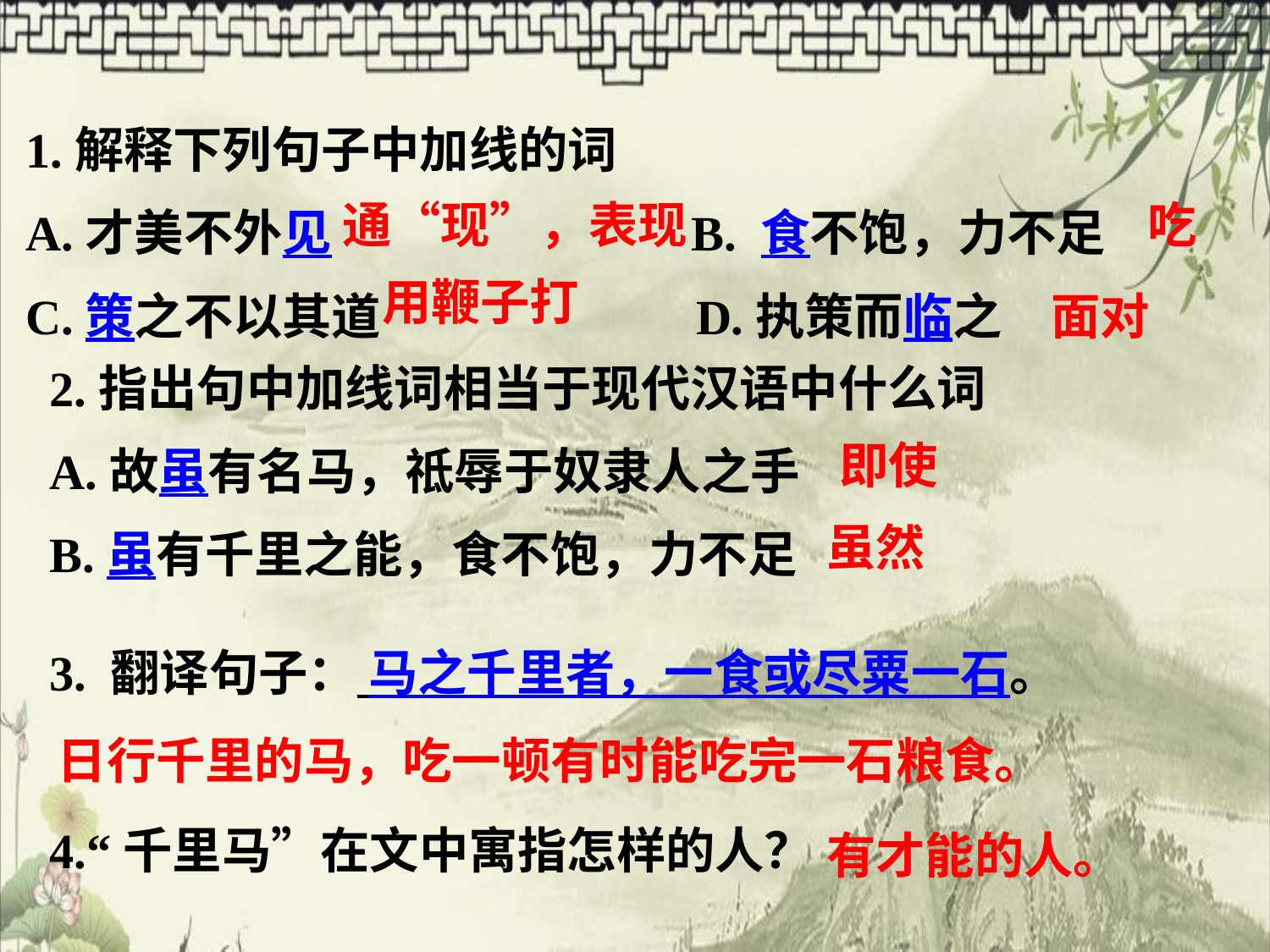

1.解释下列句子中加线的词
A.才美不外见                               B. 食不饱，力不足
C.策之不以其道                           D.执策而临之
吃
通“现”，表现
用鞭子打
面对
2.指出句中加线词相当于现代汉语中什么词
A.故虽有名马，祗辱于奴隶人之手
B.虽有千里之能，食不饱，力不足

3. 翻译句子： 马之千里者，一食或尽粟一石。

4.“千里马”在文中寓指怎样的人？
即使
虽然
日行千里的马，吃一顿有时能吃完一石粮食。
有才能的人。